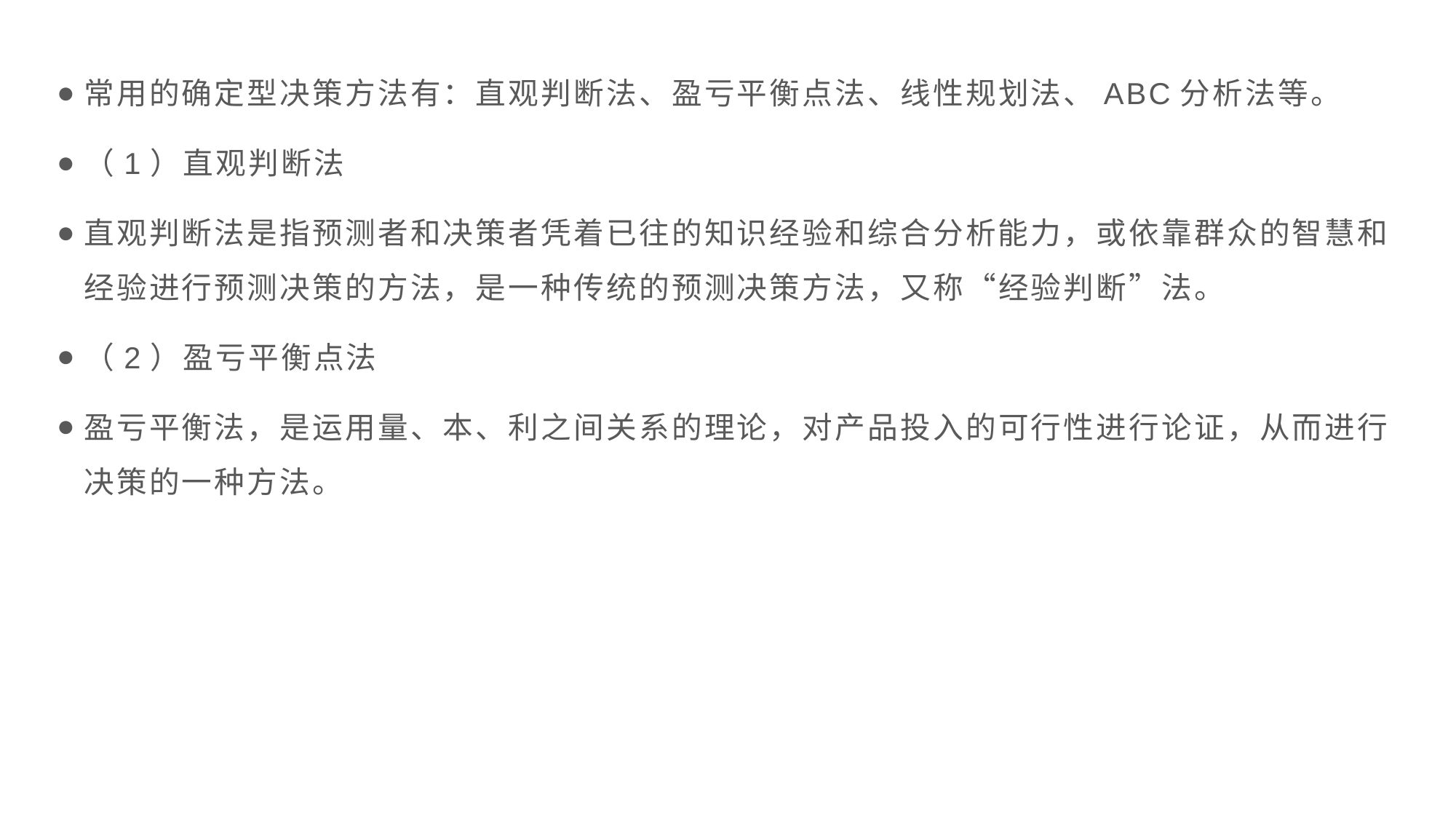

常用的确定型决策方法有：直观判断法、盈亏平衡点法、线性规划法、ABC分析法等。
（1）直观判断法
直观判断法是指预测者和决策者凭着已往的知识经验和综合分析能力，或依靠群众的智慧和经验进行预测决策的方法，是一种传统的预测决策方法，又称“经验判断”法。
（2）盈亏平衡点法
盈亏平衡法，是运用量、本、利之间关系的理论，对产品投入的可行性进行论证，从而进行决策的一种方法。

18